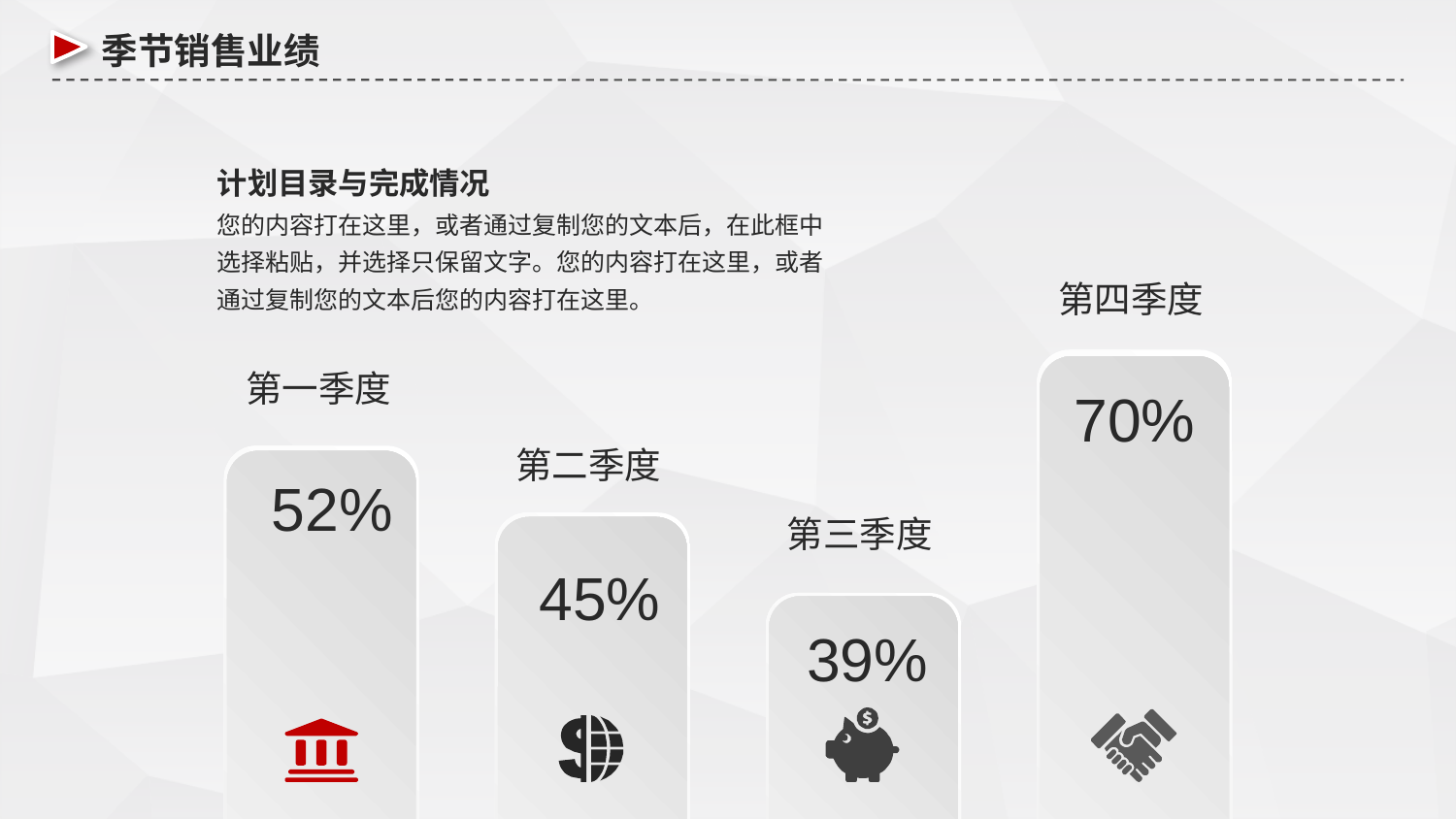

季节销售业绩

计划目录与完成情况
您的内容打在这里，或者通过复制您的文本后，在此框中选择粘贴，并选择只保留文字。您的内容打在这里，或者通过复制您的文本后您的内容打在这里。
第四季度
第一季度
70%
第二季度
52%

第三季度

45%

39%